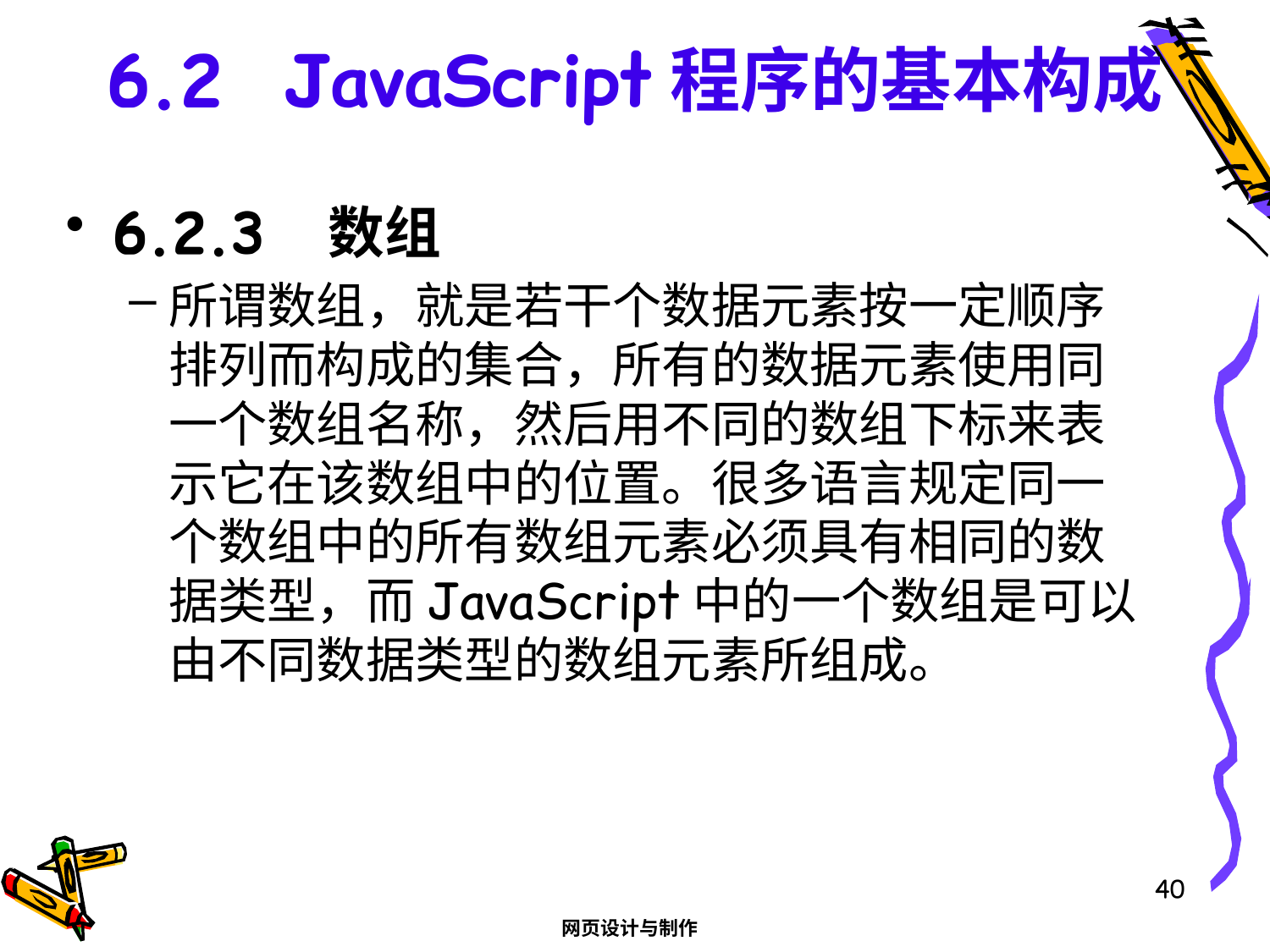

# 6.2  JavaScript程序的基本构成
6.2.3  数组
所谓数组，就是若干个数据元素按一定顺序排列而构成的集合，所有的数据元素使用同一个数组名称，然后用不同的数组下标来表示它在该数组中的位置。很多语言规定同一个数组中的所有数组元素必须具有相同的数据类型，而JavaScript中的一个数组是可以由不同数据类型的数组元素所组成。
40
网页设计与制作